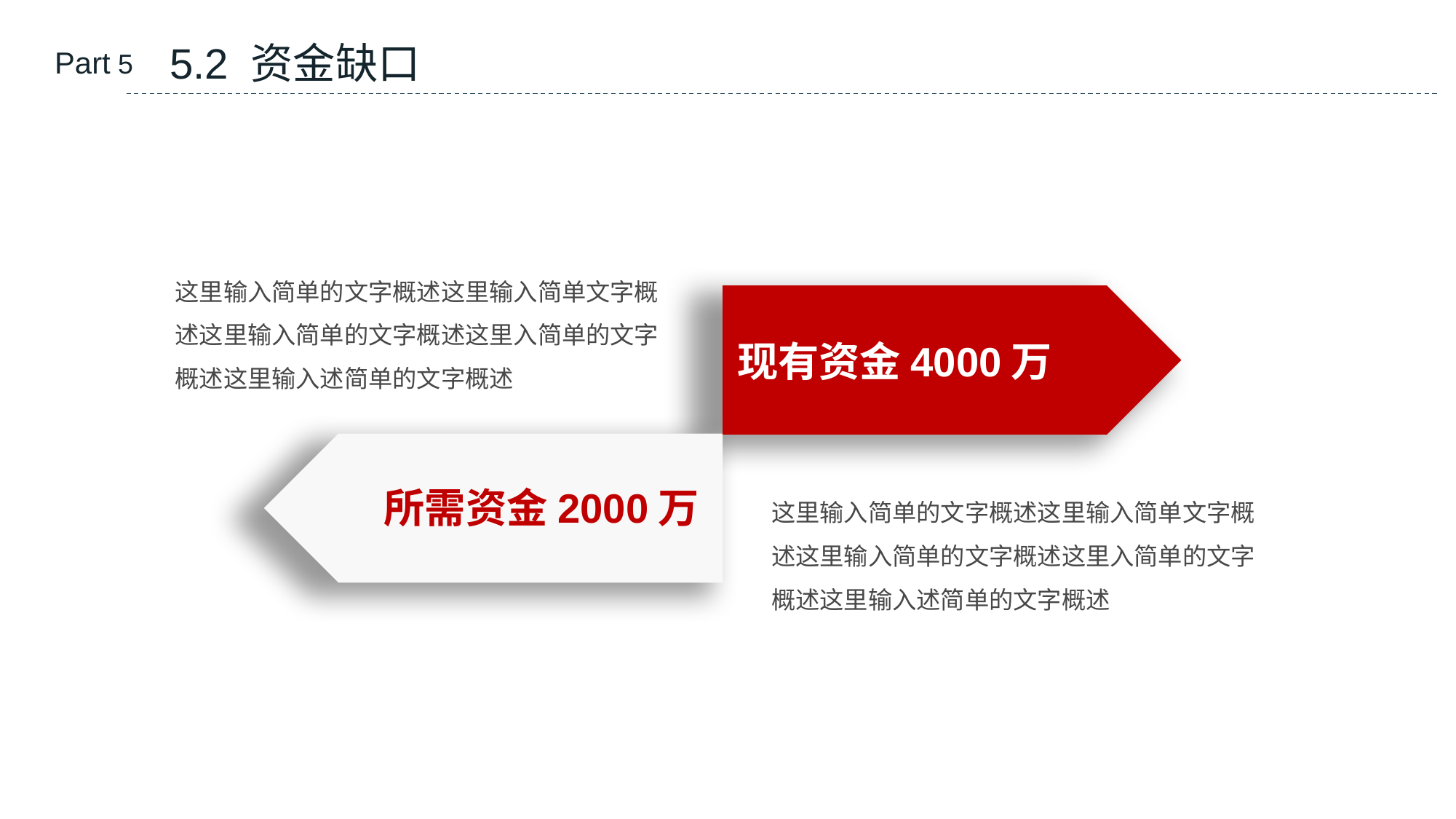

5.2 资金缺口
Part 5
这里输入简单的文字概述这里输入简单文字概
述这里输入简单的文字概述这里入简单的文字
概述这里输入述简单的文字概述

现有资金4000万

所需资金2000万
这里输入简单的文字概述这里输入简单文字概
述这里输入简单的文字概述这里入简单的文字
概述这里输入述简单的文字概述